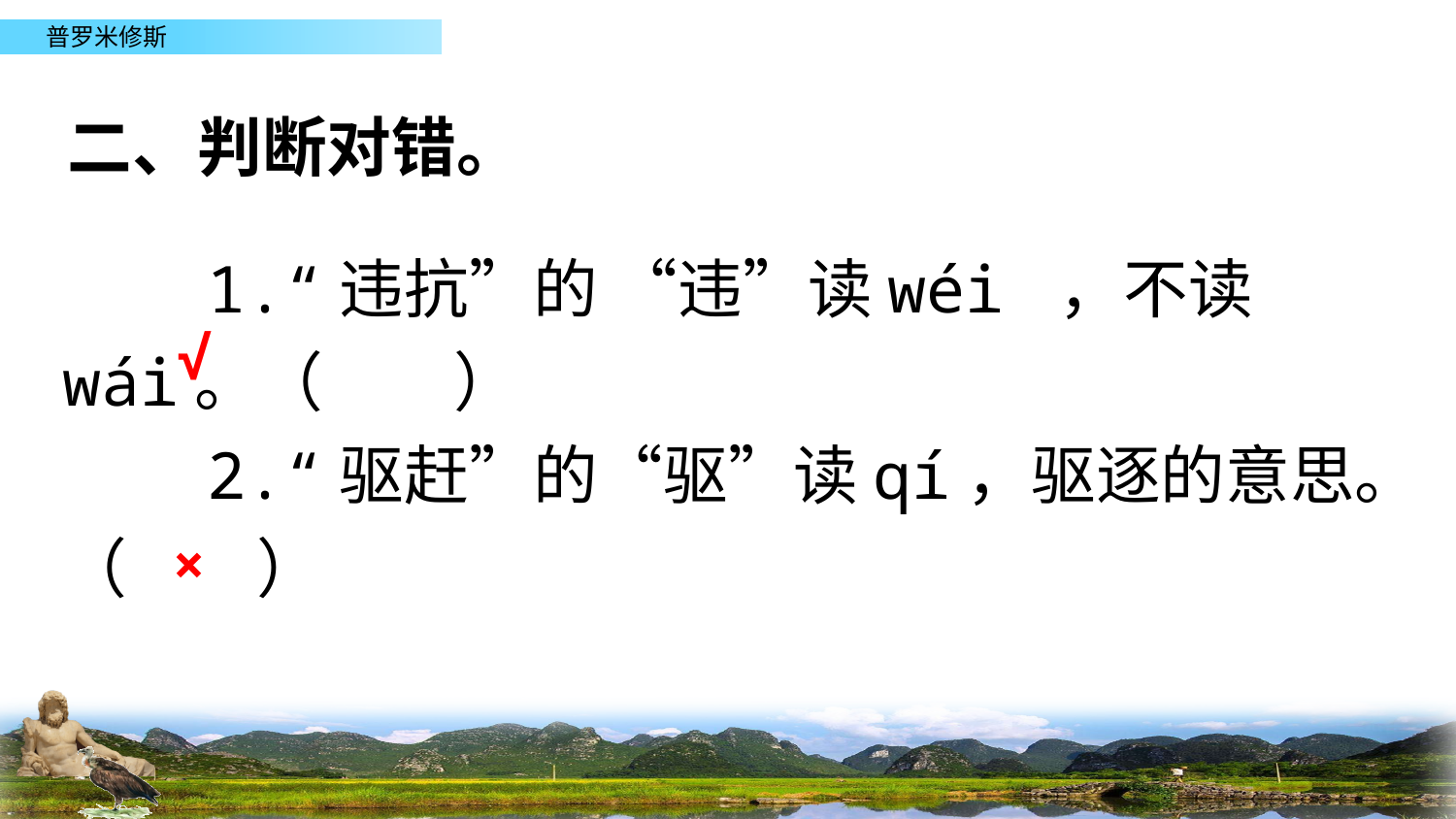

二、判断对错。
　　1.“违抗”的 “违”读wéi ，不读wái。（　　）
　　2.“驱赶”的“驱”读qí，驱逐的意思。（　　）
√
×